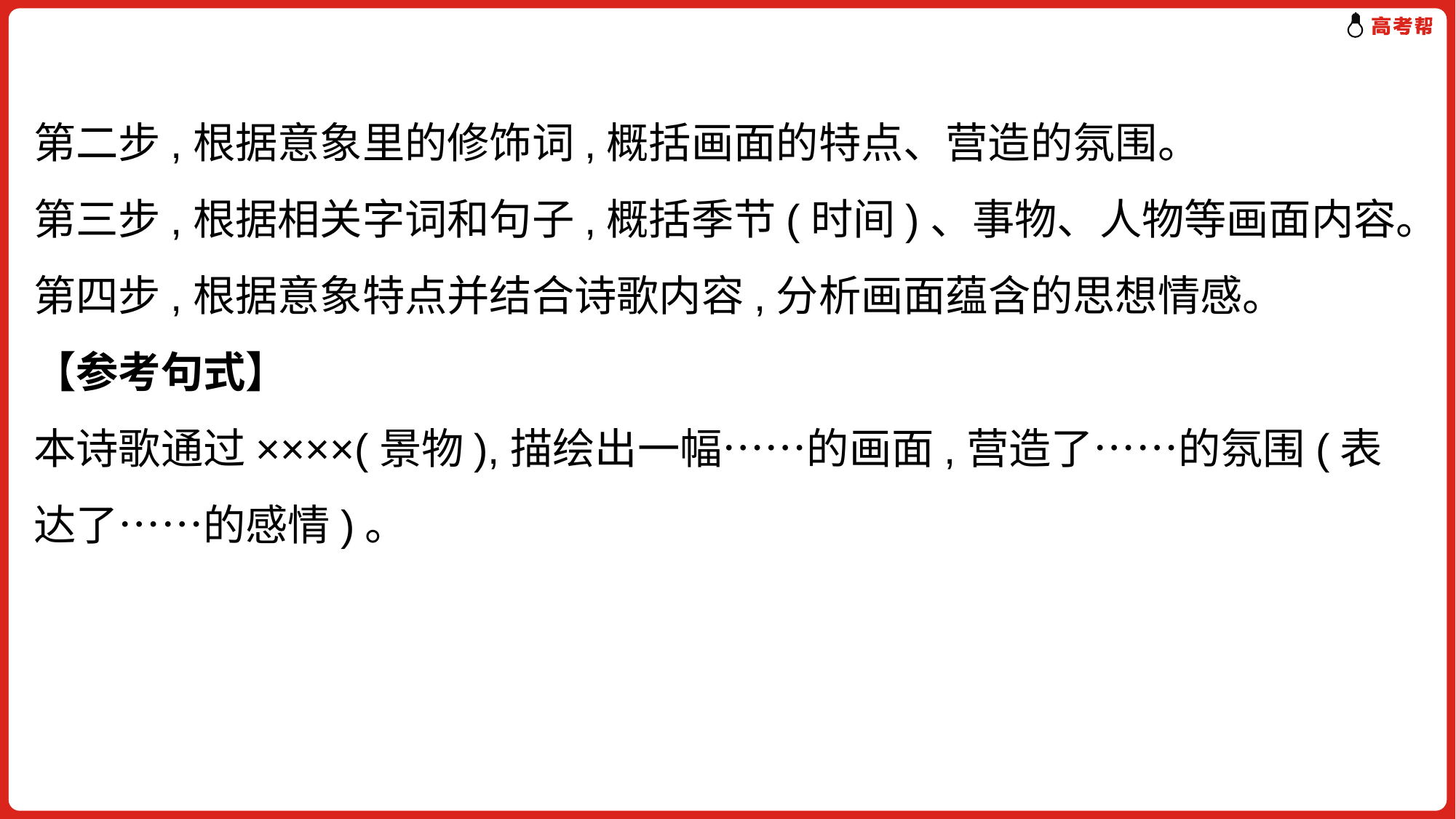

第二步,根据意象里的修饰词,概括画面的特点、营造的氛围。
第三步,根据相关字词和句子,概括季节(时间)、事物、人物等画面内容。
第四步,根据意象特点并结合诗歌内容,分析画面蕴含的思想情感。
【参考句式】
本诗歌通过××××(景物),描绘出一幅……的画面,营造了……的氛围(表达了……的感情)。